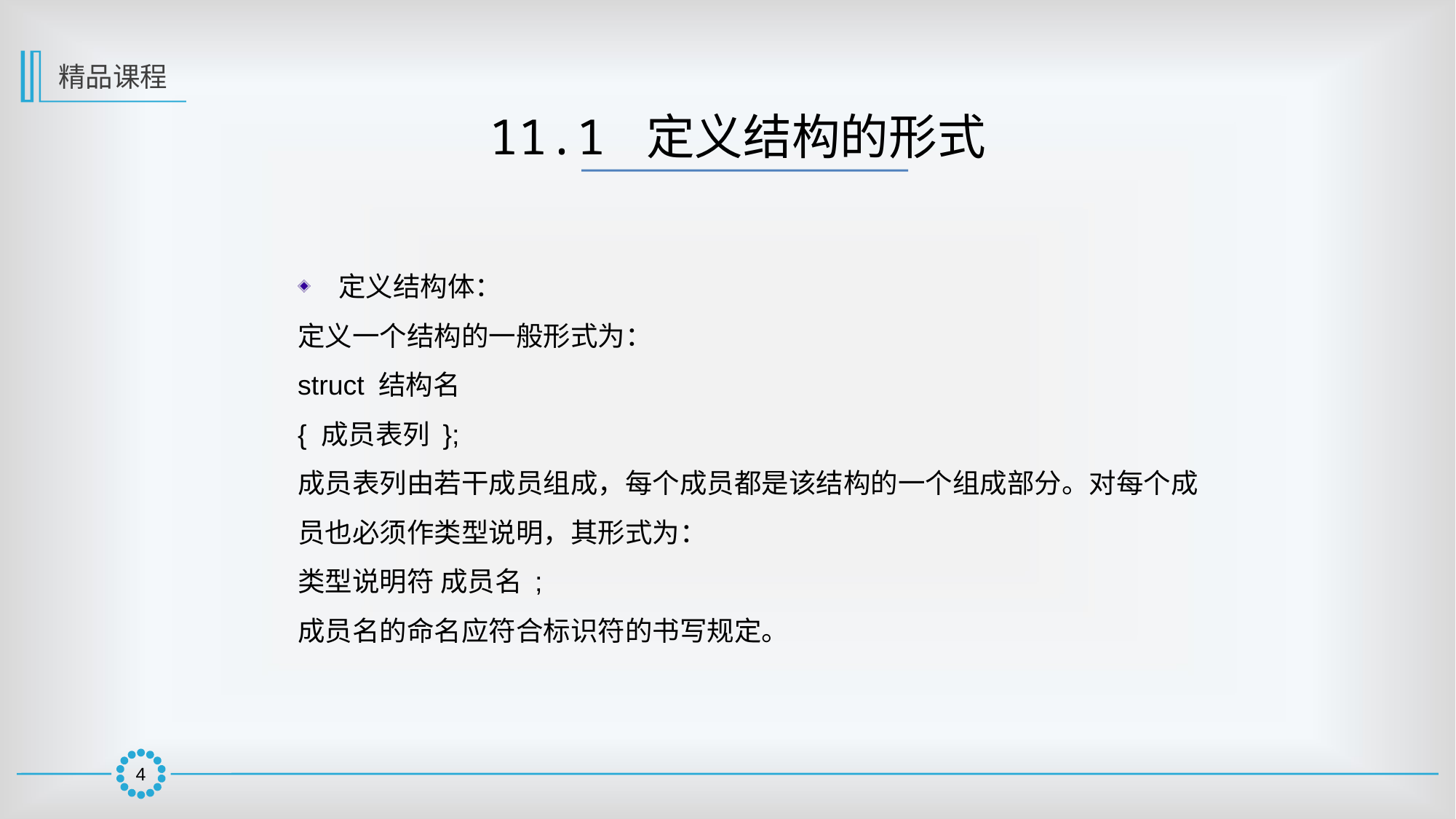

精品课程
11.1 定义结构的形式

定义结构体：
定义一个结构的一般形式为：
struct 结构名
{ 成员表列 };
成员表列由若干成员组成，每个成员都是该结构的一个组成部分。对每个成员也必须作类型说明，其形式为：
类型说明符 成员名 ;
成员名的命名应符合标识符的书写规定。

4